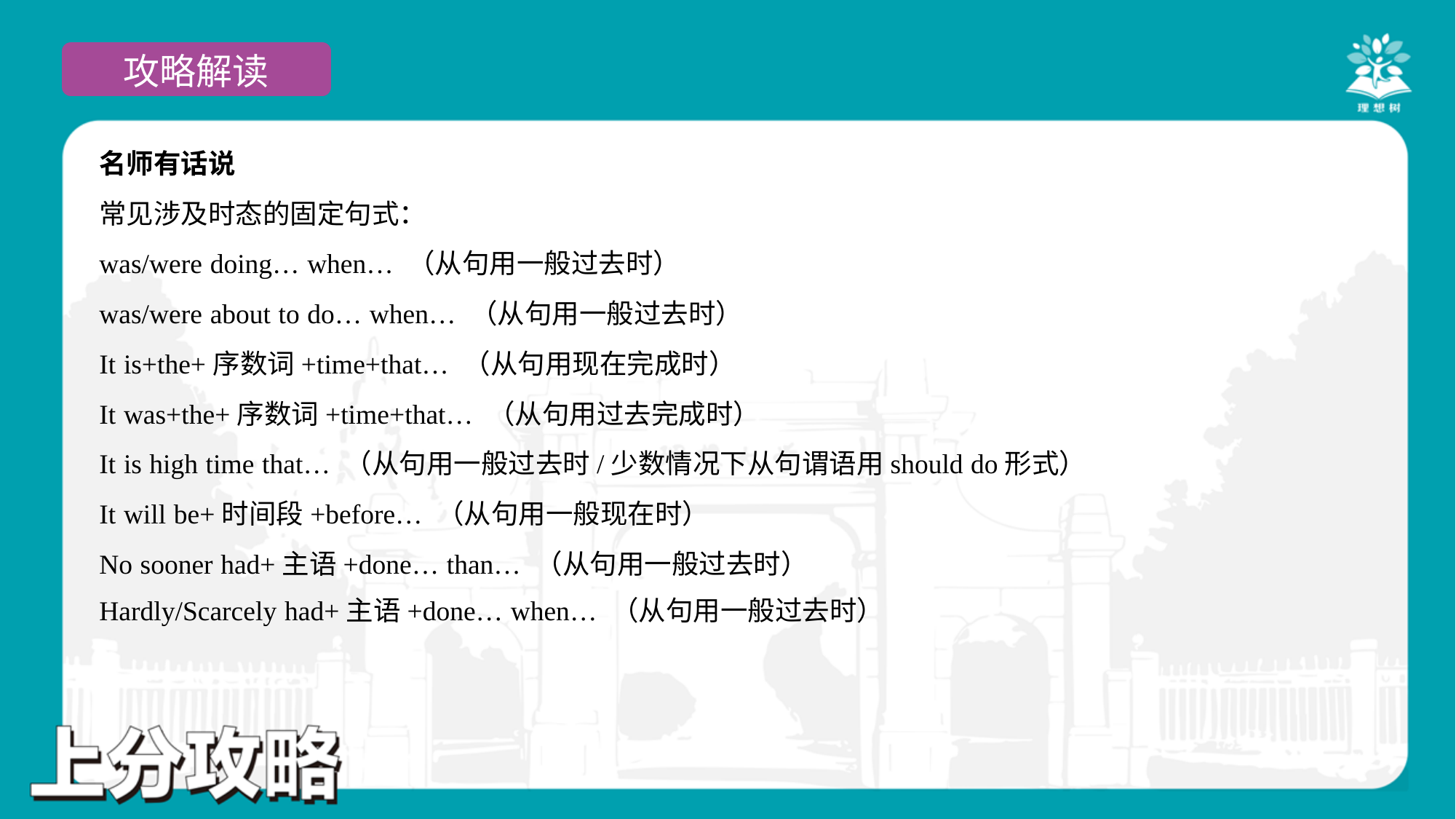

名师有话说
常见涉及时态的固定句式：
was/were doing… when… （从句用一般过去时）
was/were about to do… when… （从句用一般过去时）
It is+the+序数词+time+that… （从句用现在完成时）
It was+the+序数词+time+that… （从句用过去完成时）
It is high time that… （从句用一般过去时/少数情况下从句谓语用should do形式）
It will be+时间段+before… （从句用一般现在时）
No sooner had+主语+done… than… （从句用一般过去时）
Hardly/Scarcely had+主语+done… when… （从句用一般过去时）